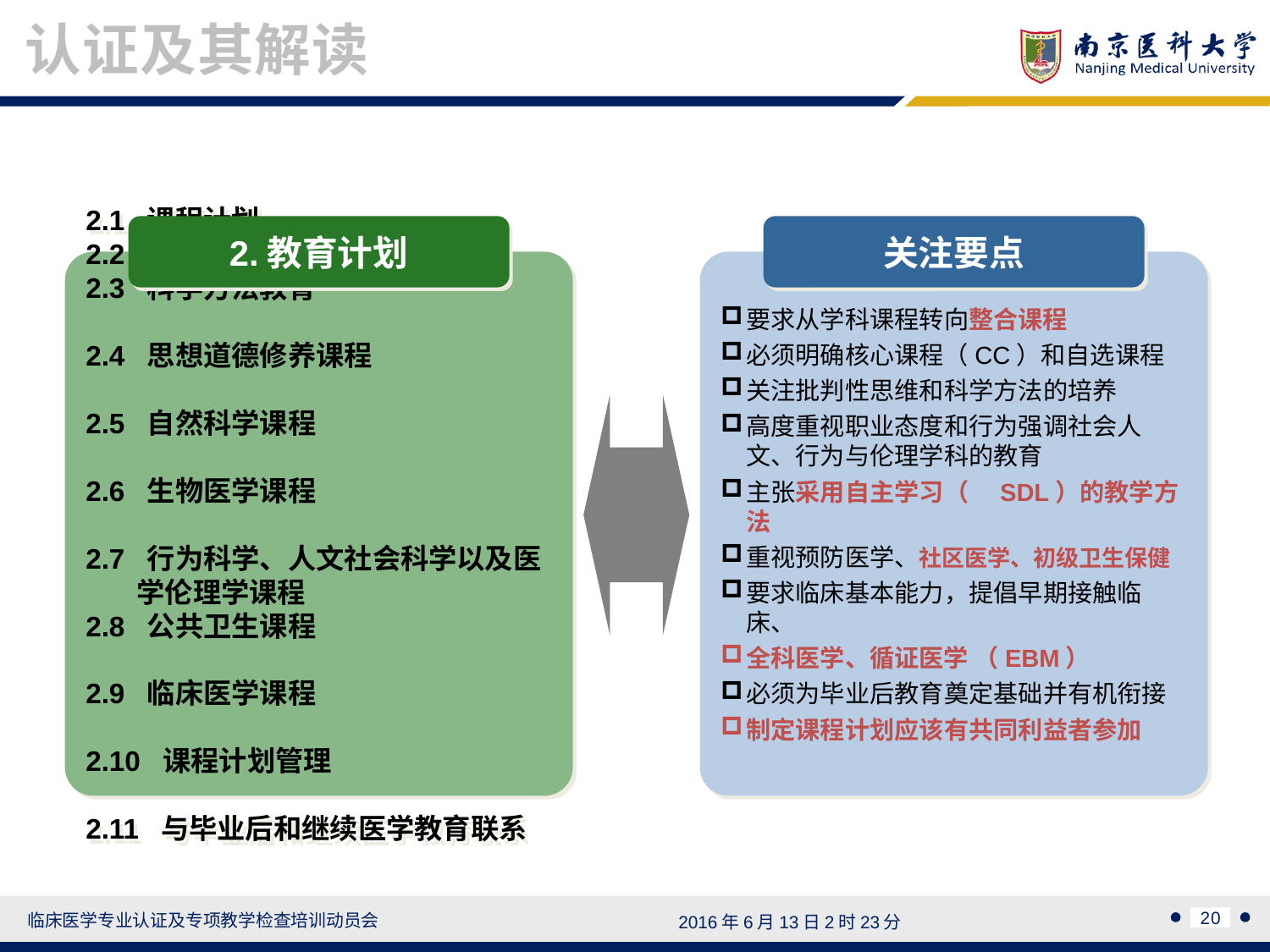

认证及其解读
2.教育计划
2.1  课程计划
2.2  教学方法
2.3  科学方法教育
2.4  思想道德修养课程
2.5  自然科学课程
2.6  生物医学课程
2.7  行为科学、人文社会科学以及医
       学伦理学课程
2.8  公共卫生课程
2.9  临床医学课程
2.10  课程计划管理
2.11  与毕业后和继续医学教育联系
关注要点
要求从学科课程转向整合课程
必须明确核心课程（CC）和自选课程
关注批判性思维和科学方法的培养
高度重视职业态度和行为强调社会人文、行为与伦理学科的教育
主张采用自主学习（	SDL）的教学方法
重视预防医学、社区医学、初级卫生保健
要求临床基本能力，提倡早期接触临床、
全科医学、循证医学 （EBM）
必须为毕业后教育奠定基础并有机衔接
制定课程计划应该有共同利益者参加